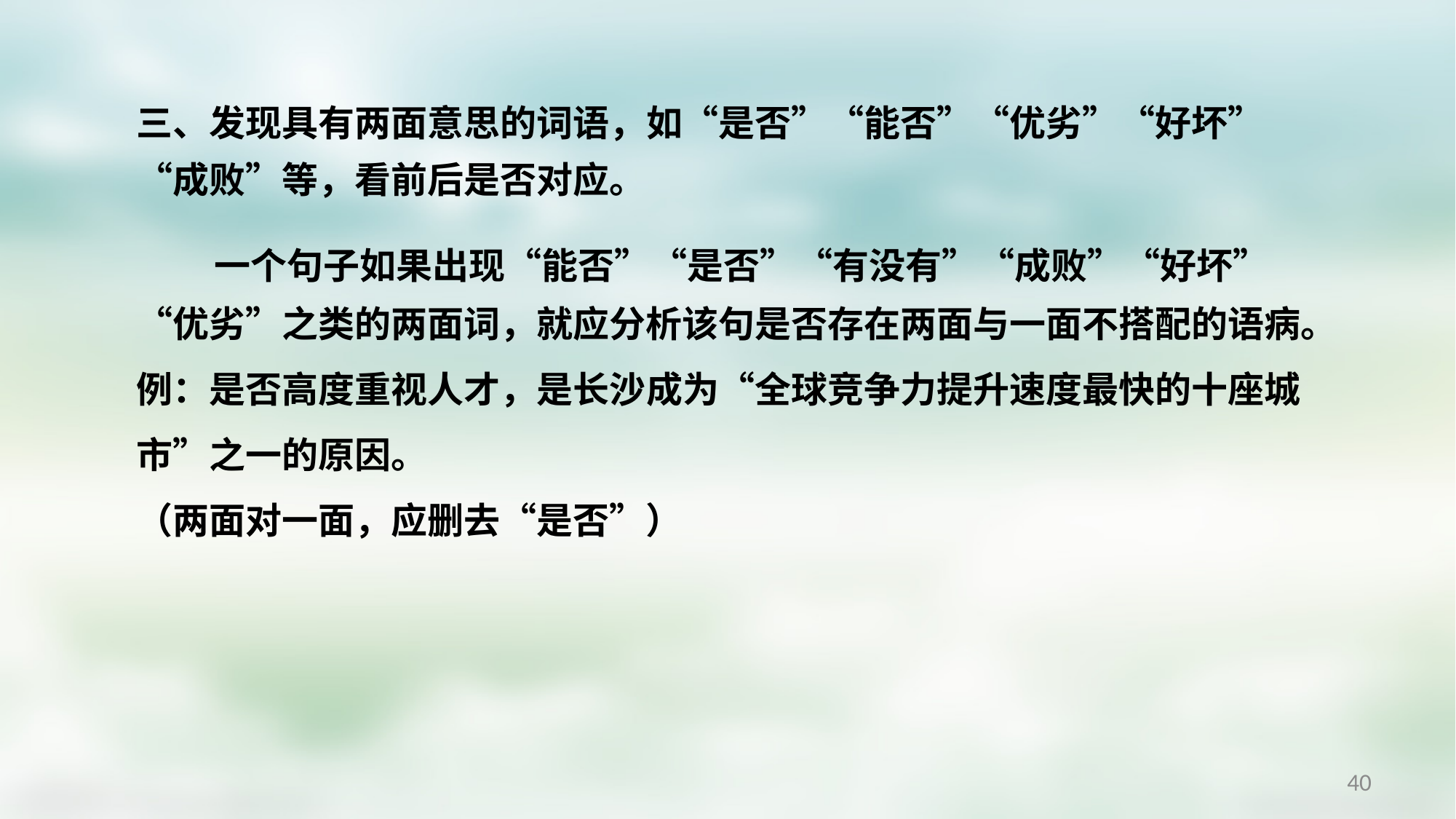

三、发现具有两面意思的词语，如“是否”“能否”“优劣”“好坏”“成败”等，看前后是否对应。
       一个句子如果出现“能否”“是否”“有没有”“成败”“好坏”“优劣”之类的两面词，就应分析该句是否存在两面与一面不搭配的语病。
例：是否高度重视人才，是长沙成为“全球竞争力提升速度最快的十座城市”之一的原因。
（两面对一面，应删去“是否”）

40